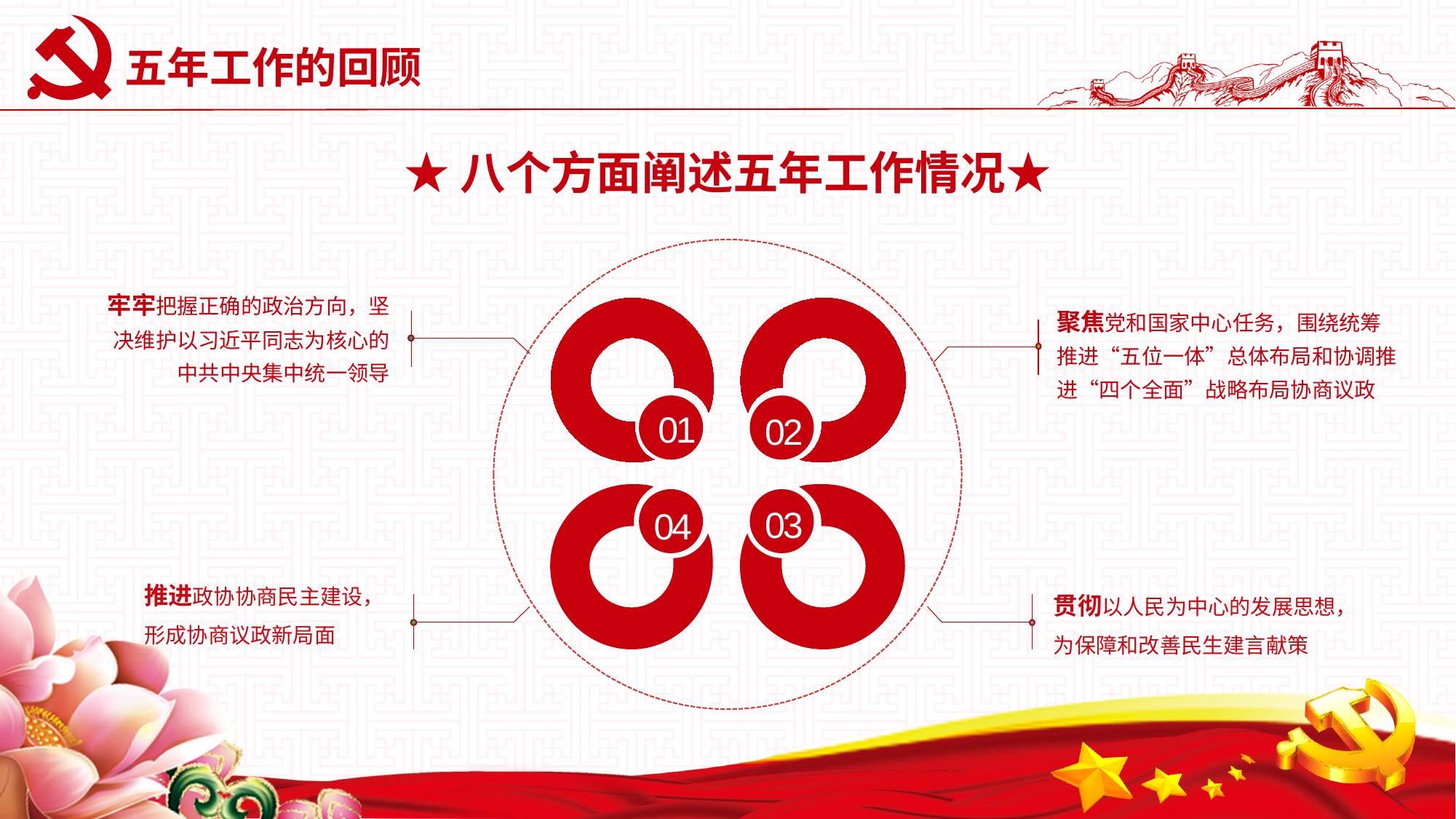

# 五年工作的回顾
★八个方面阐述五年工作情况★

牢牢把握正确的政治方向，坚决维护以习近平同志为核心的中共中央集中统一领导
推进政协协商民主建设，形成协商议政新局面
聚焦党和国家中心任务，围绕统筹推进“五位一体”总体布局和协调推进“四个全面”战略布局协商议政

01

02

04

03
贯彻以人民为中心的发展思想，为保障和改善民生建言献策